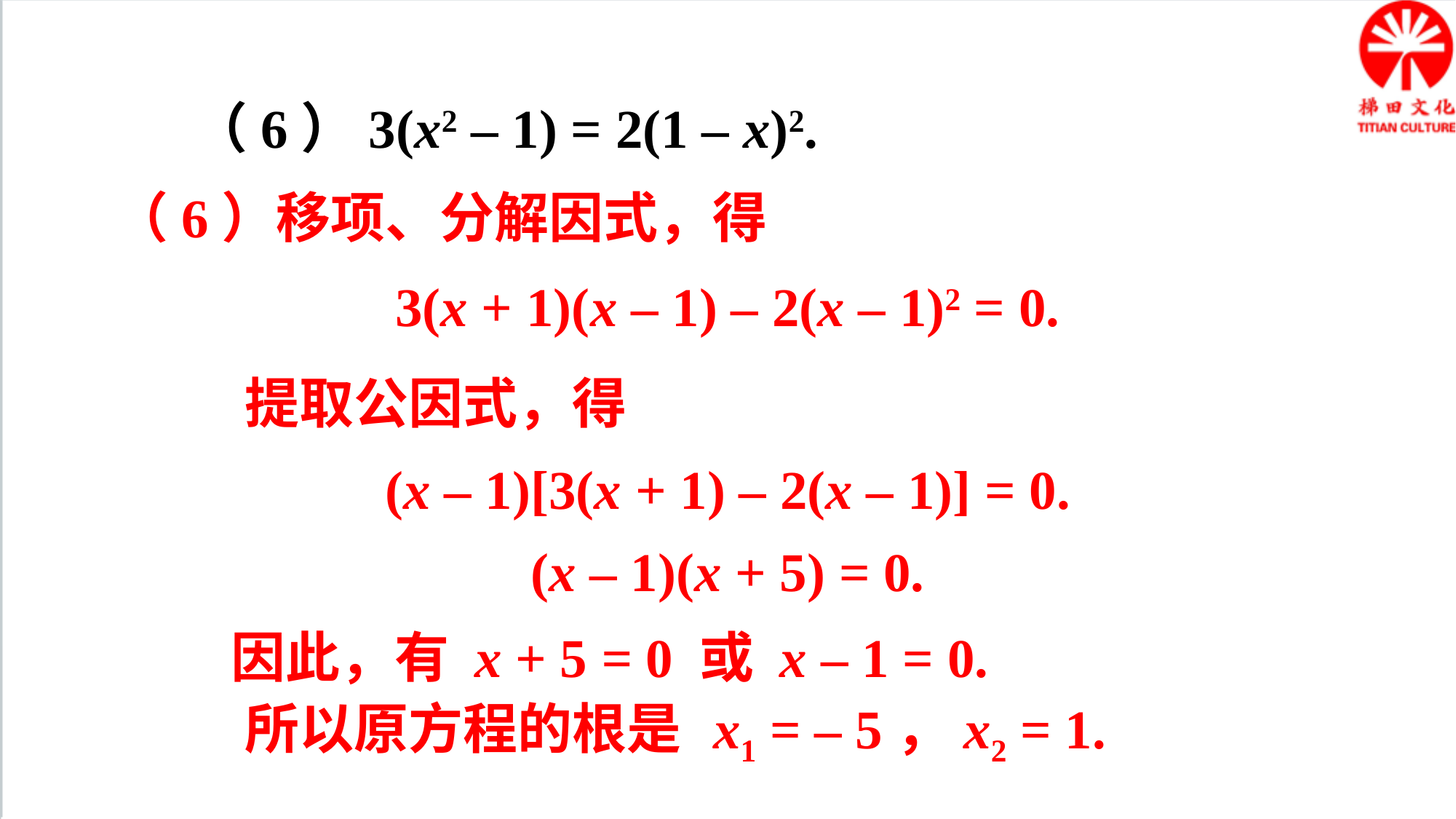

（6）3(x2 – 1) = 2(1 – x)2.
（6）移项、分解因式，得
3(x + 1)(x – 1) – 2(x – 1)2 = 0.
提取公因式，得
(x – 1)[3(x + 1) – 2(x – 1)] = 0.
(x – 1)(x + 5) = 0.
因此，有 x + 5 = 0 或 x – 1 = 0.
所以原方程的根是
x1 = – 5，x2 = 1.